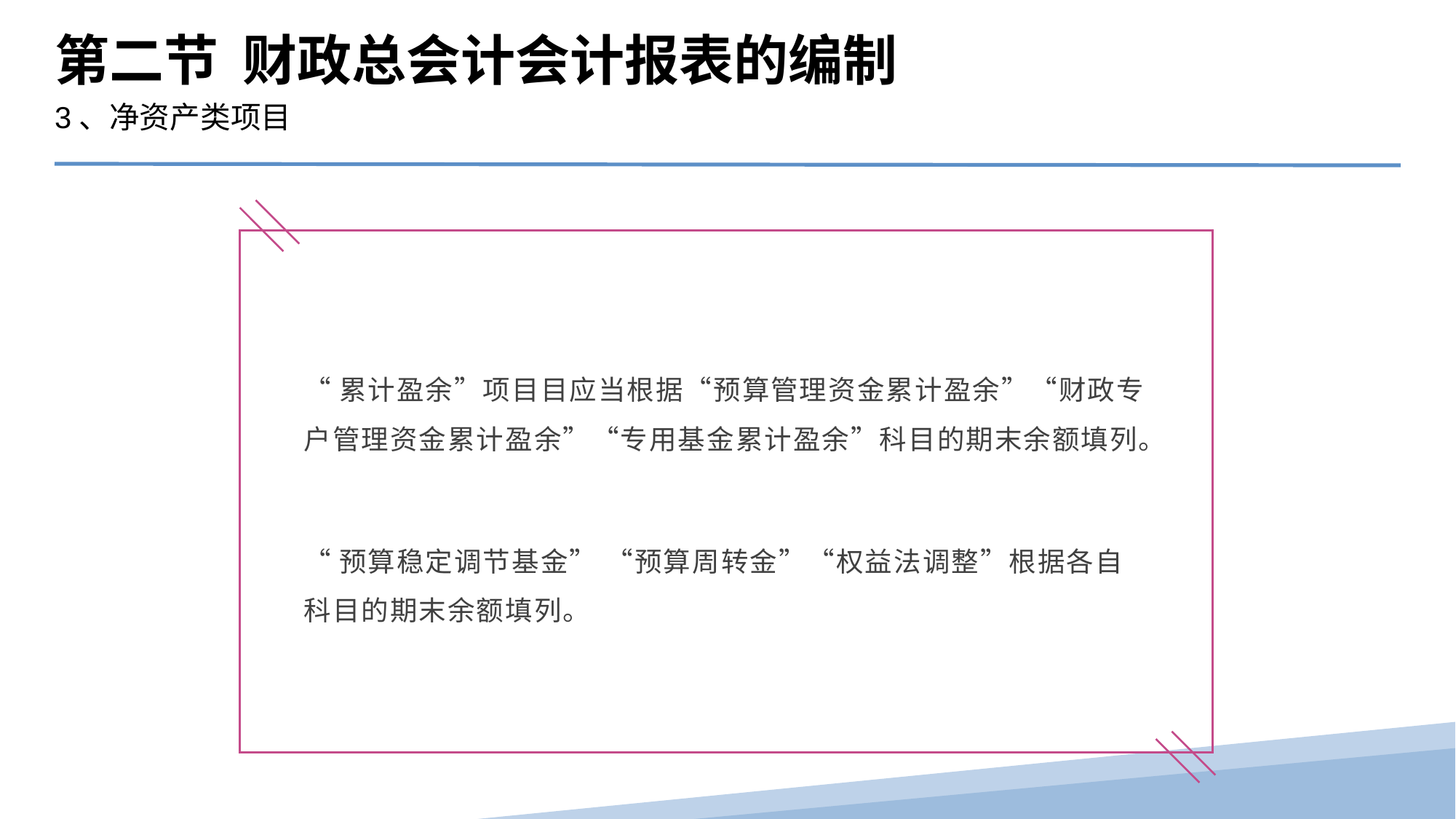

第二节  财政总会计会计报表的编制
3、净资产类项目

“累计盈余”项目目应当根据“预算管理资金累计盈余”“财政专户管理资金累计盈余”“专用基金累计盈余”科目的期末余额填列。

“预算稳定调节基金” “预算周转金”“权益法调整”根据各自科目的期末余额填列。